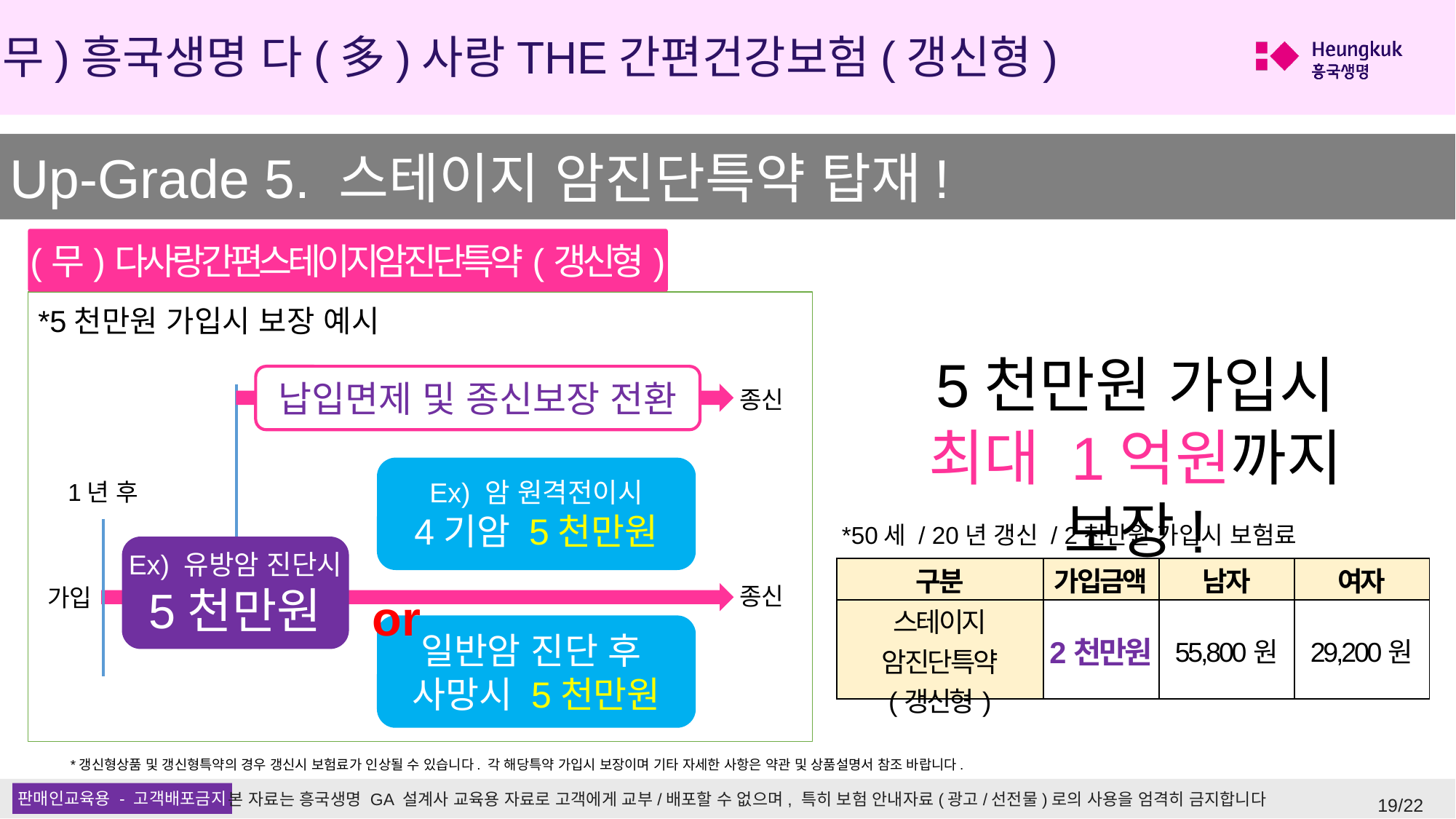

(무)흥국생명 다(多)사랑THE간편건강보험(갱신형)
Up-Grade 5. 스테이지 암진단특약 탑재!
(무)다사랑간편스테이지암진단특약(갱신형)

*5천만원 가입시 보장 예시
5천만원 가입시
최대 1억원까지 보장!
납입면제 및 종신보장 전환
종신

Ex) 암 원격전이시
4기암 5천만원
1년 후
*50세 / 20년 갱신 / 2천만원 가입시 보험료
Ex) 유방암 진단시
5천만원
| 구분 | 가입금액 | 남자 | 여자 |
| --- | --- | --- | --- |
| 스테이지 암진단특약 (갱신형) | 2천만원 | 55,800원 | 29,200원 |
종신
가입
or

일반암 진단 후
사망시 5천만원
*갱신형상품 및 갱신형특약의 경우 갱신시 보험료가 인상될 수 있습니다. 각 해당특약 가입시 보장이며 기타 자세한 사항은 약관 및 상품설명서 참조 바랍니다.
19/22